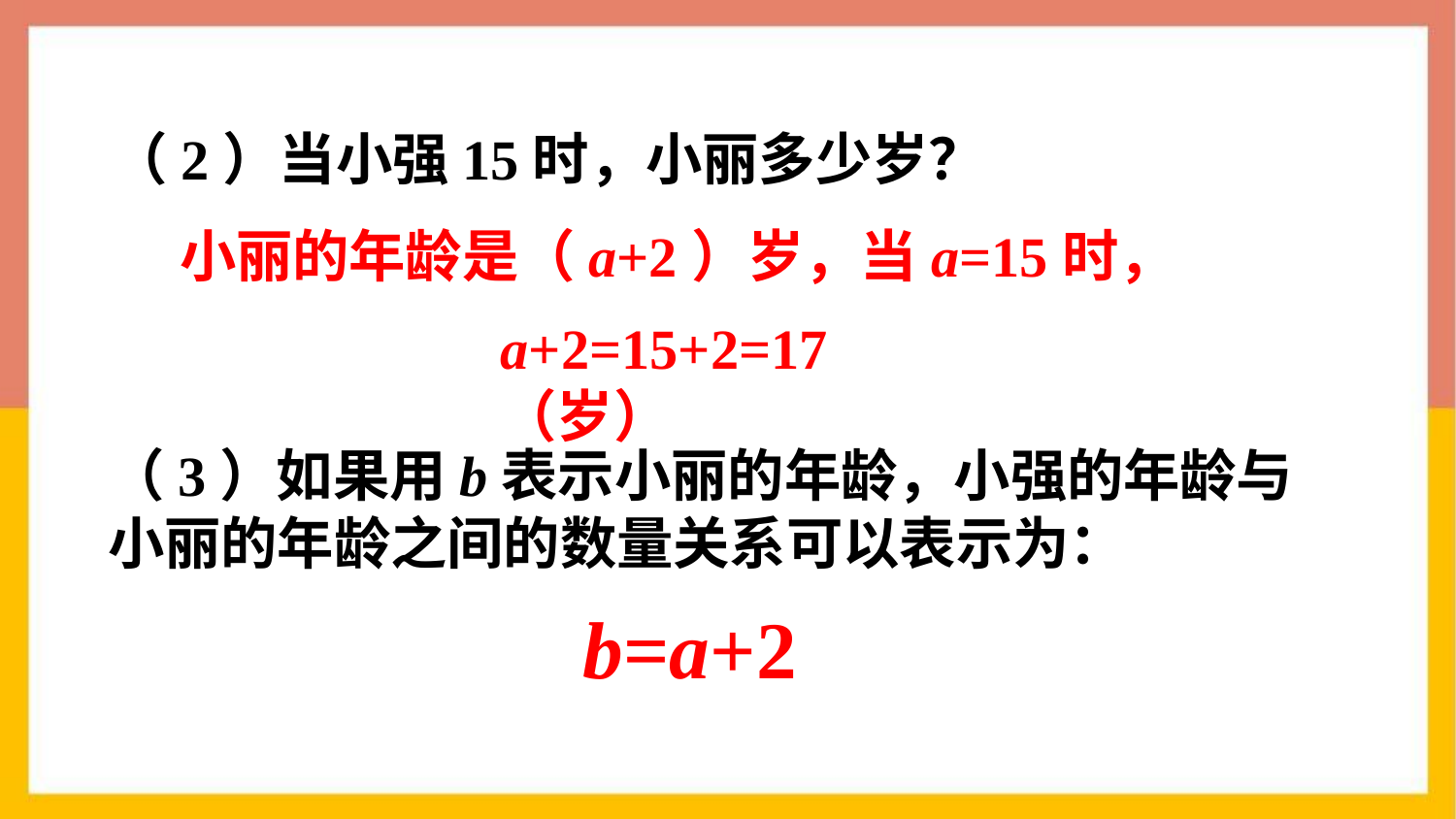

（2）当小强15时，小丽多少岁？
小丽的年龄是（a+2）岁，当a=15时，
a+2=15+2=17（岁）
（3）如果用b表示小丽的年龄，小强的年龄与小丽的年龄之间的数量关系可以表示为：
b=a+2